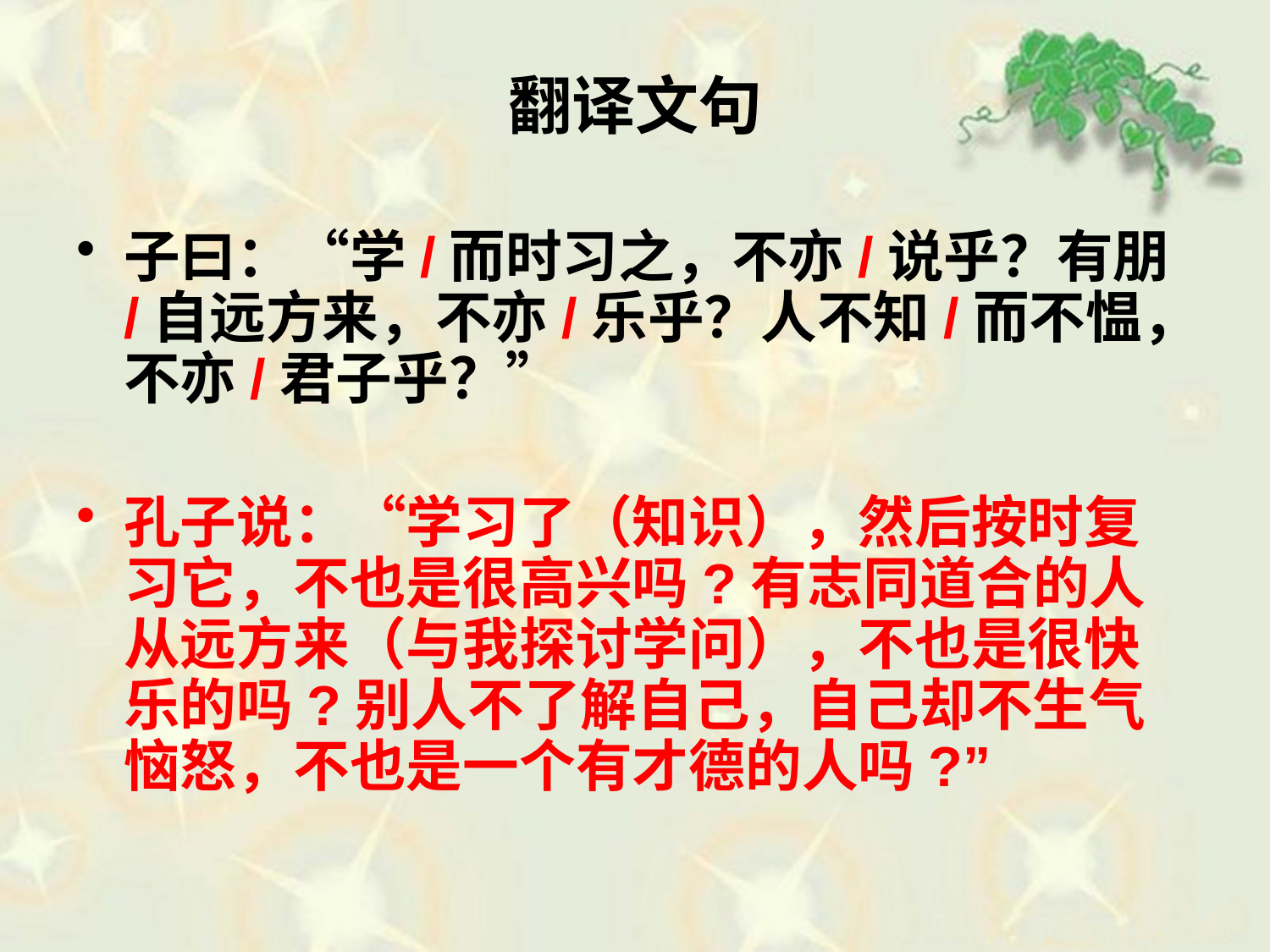

# 翻译文句
子曰：“学/而时习之，不亦/说乎？有朋/自远方来，不亦/乐乎？人不知/而不愠，不亦/君子乎？”

孔子说：“学习了（知识），然后按时复习它，不也是很高兴吗?有志同道合的人从远方来（与我探讨学问），不也是很快乐的吗?别人不了解自己，自己却不生气恼怒，不也是一个有才德的人吗?”